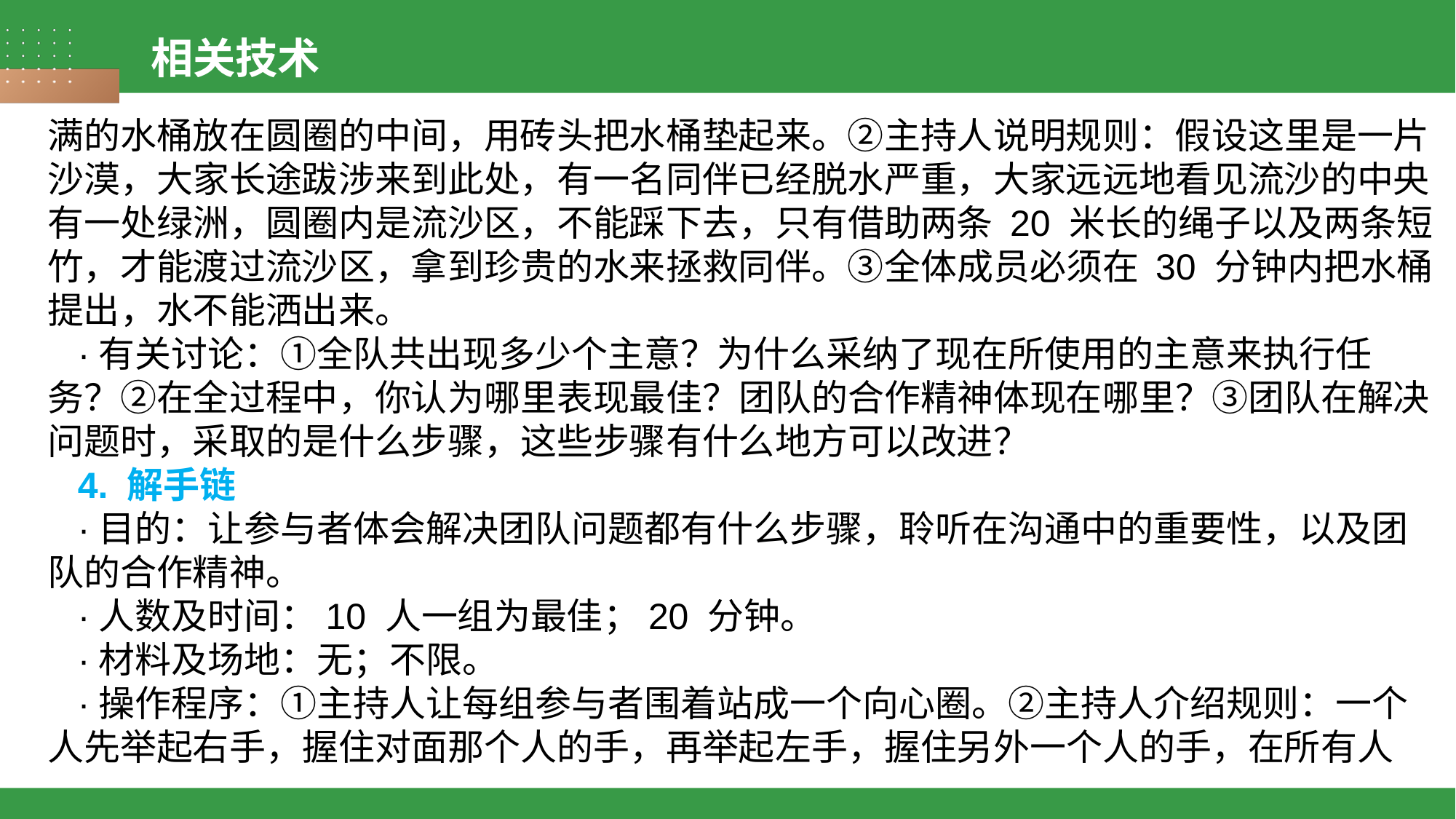

相关技术
满的水桶放在圆圈的中间，用砖头把水桶垫起来。②主持人说明规则：假设这里是一片沙漠，大家长途跋涉来到此处，有一名同伴已经脱水严重，大家远远地看见流沙的中央有一处绿洲，圆圈内是流沙区，不能踩下去，只有借助两条 20 米长的绳子以及两条短竹，才能渡过流沙区，拿到珍贵的水来拯救同伴。③全体成员必须在 30 分钟内把水桶提出，水不能洒出来。
   ·有关讨论：①全队共出现多少个主意？为什么采纳了现在所使用的主意来执行任
务？②在全过程中，你认为哪里表现最佳？团队的合作精神体现在哪里？③团队在解决问题时，采取的是什么步骤，这些步骤有什么地方可以改进？
   4. 解手链
   ·目的：让参与者体会解决团队问题都有什么步骤，聆听在沟通中的重要性，以及团队的合作精神。
   ·人数及时间：10 人一组为最佳；20 分钟。
   ·材料及场地：无；不限。
   ·操作程序：①主持人让每组参与者围着站成一个向心圈。②主持人介绍规则：一个人先举起右手，握住对面那个人的手，再举起左手，握住另外一个人的手，在所有人